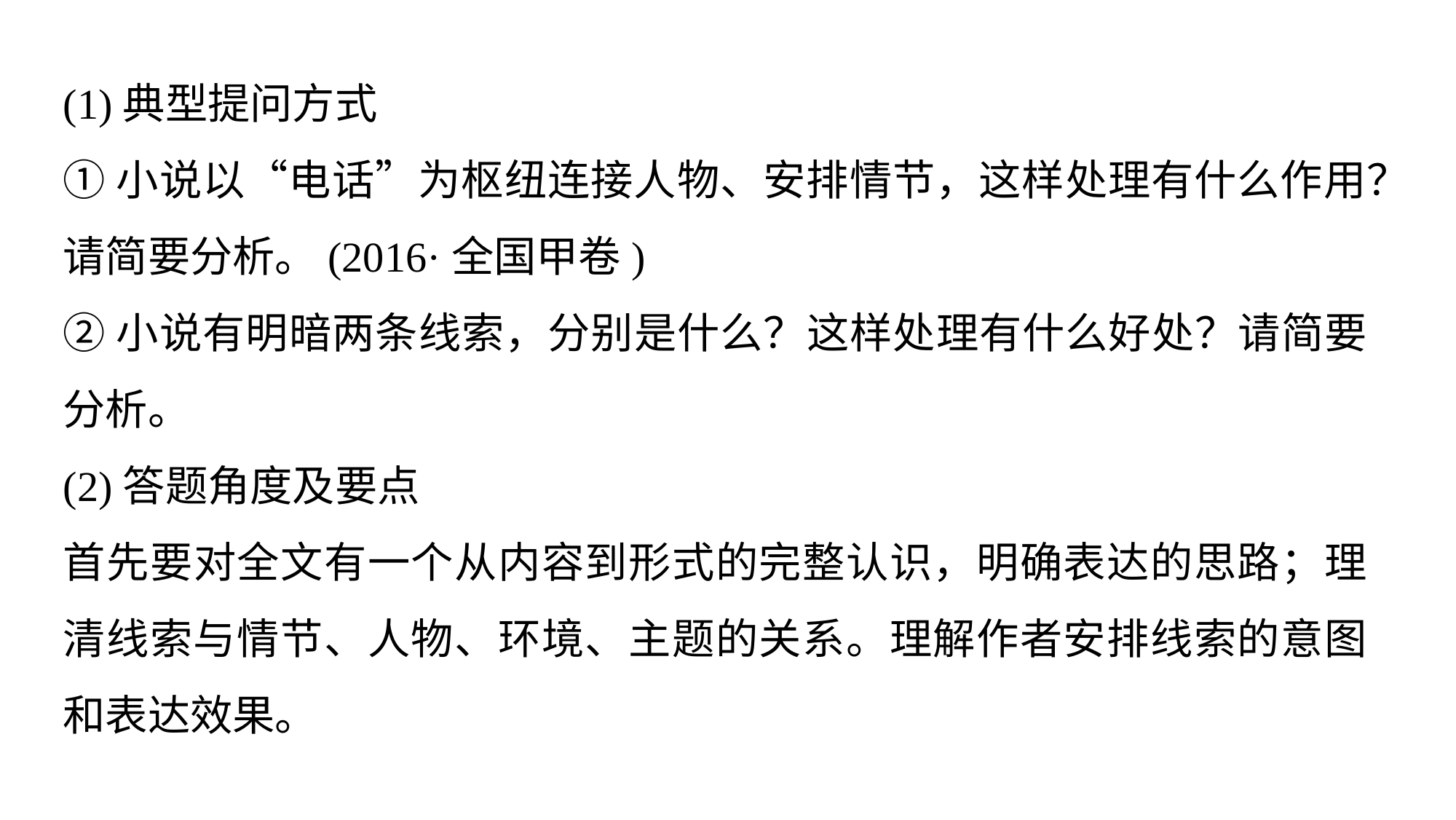

(1)典型提问方式
①小说以“电话”为枢纽连接人物、安排情节，这样处理有什么作用？请简要分析。(2016·全国甲卷)
②小说有明暗两条线索，分别是什么？这样处理有什么好处？请简要分析。
(2)答题角度及要点
首先要对全文有一个从内容到形式的完整认识，明确表达的思路；理清线索与情节、人物、环境、主题的关系。理解作者安排线索的意图和表达效果。